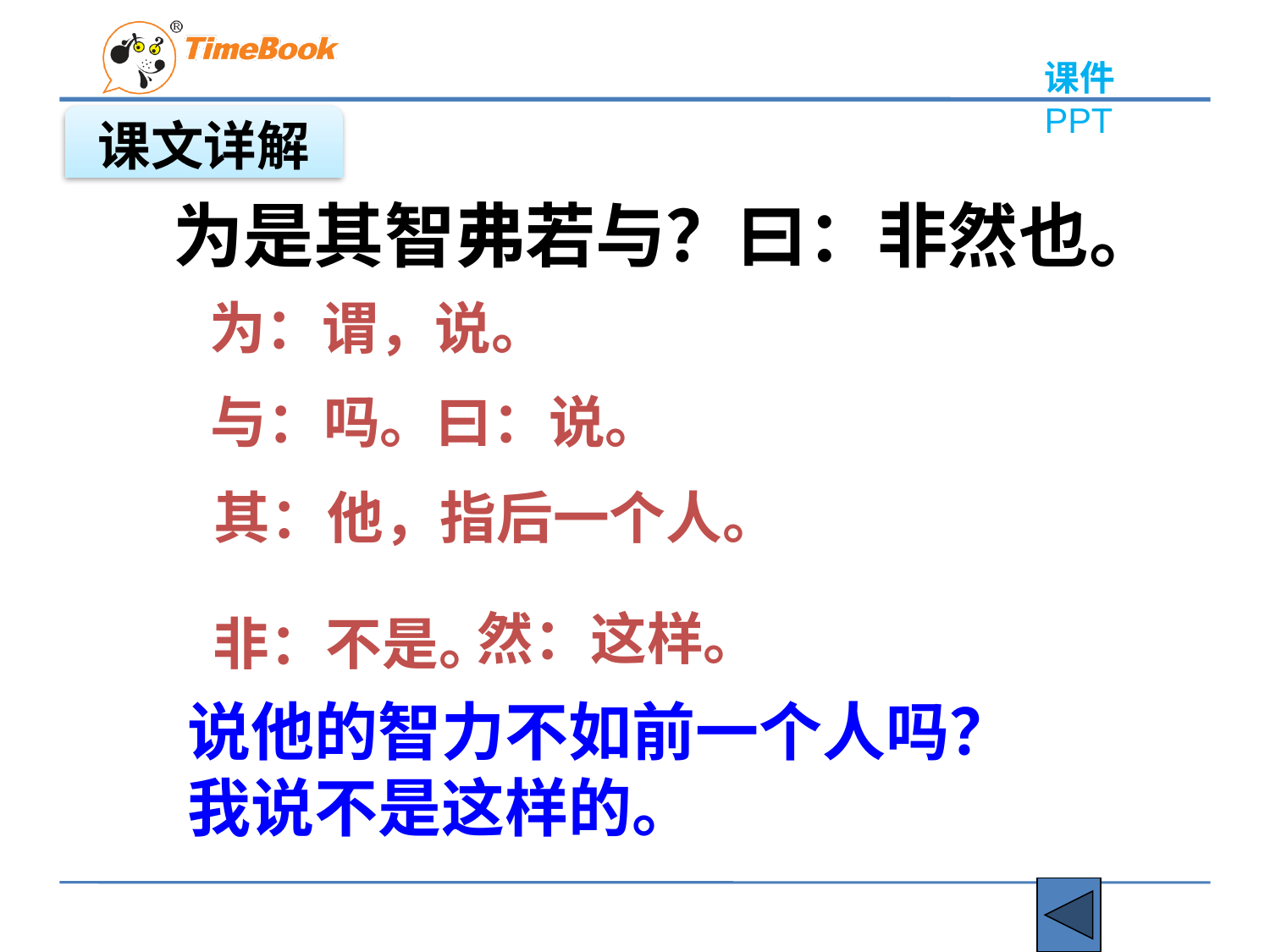

课文详解
       为是其智弗若与？曰：非然也。
        为：谓，说。
  与：吗。
曰：说。
 其：他，指后一个人。
然：这样。
   非：不是。
说他的智力不如前一个人吗？我说不是这样的。